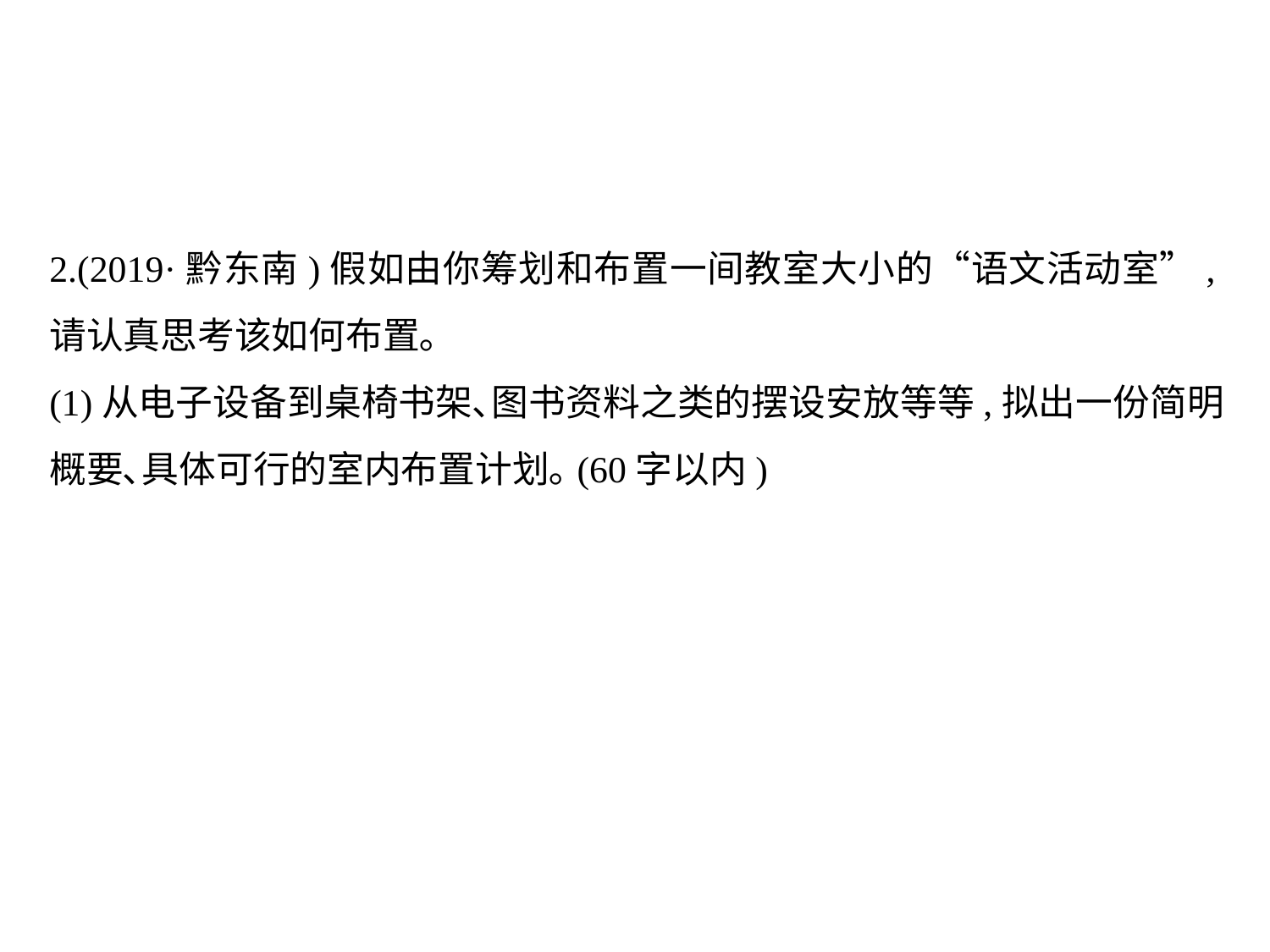

2.(2019·黔东南)假如由你筹划和布置一间教室大小的“语文活动室”,请认真思考该如何布置｡
(1)从电子设备到桌椅书架､图书资料之类的摆设安放等等,拟出一份简明概要､具体可行的室内布置计划｡(60字以内)